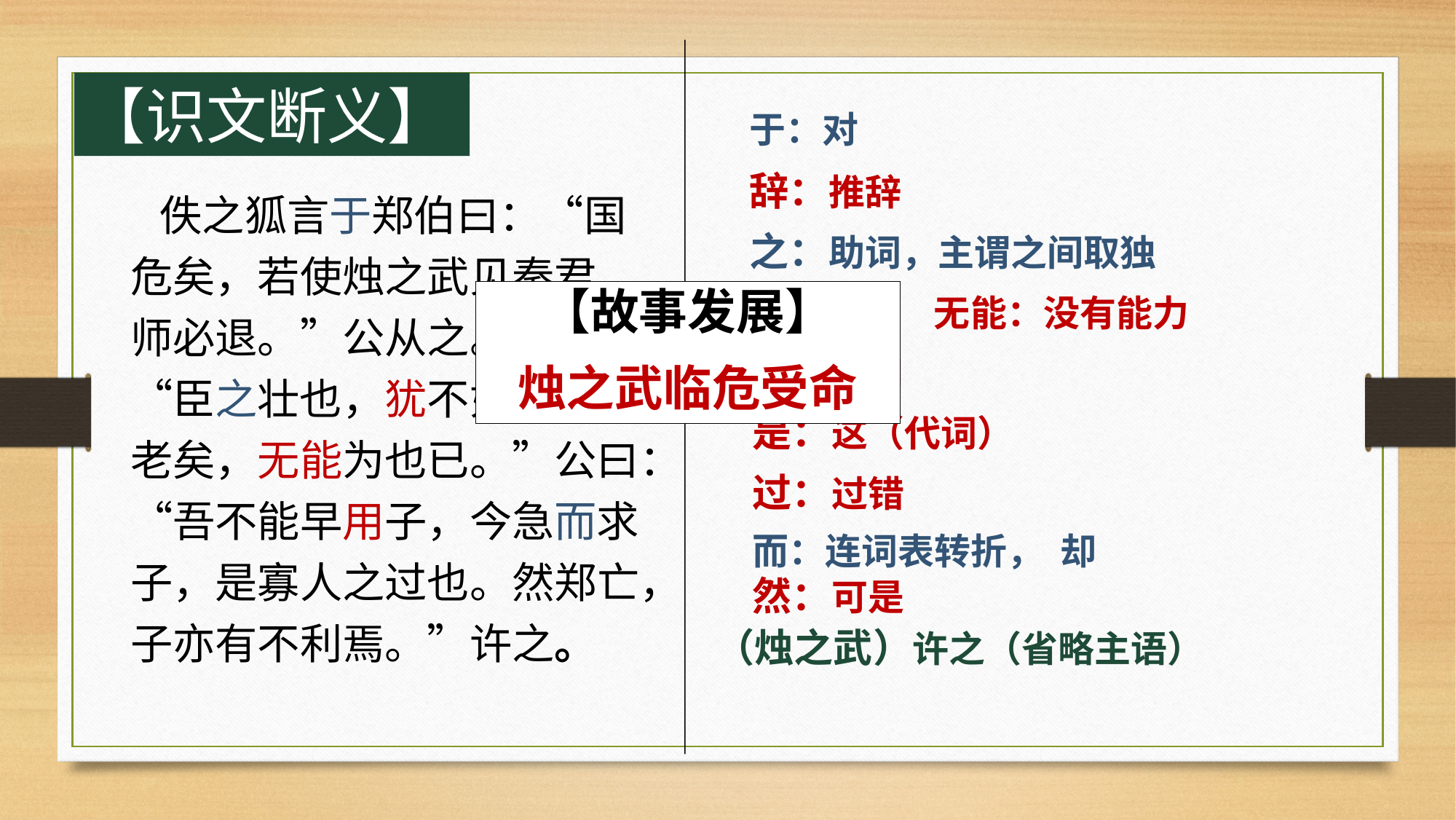

【识文断义】
于：对
辞：推辞
  佚之狐言于郑伯曰：“国危矣，若使烛之武见秦君，师必退。”公从之。辞曰：“臣之壮也，犹不如人；今老矣，无能为也已。”公曰：“吾不能早用子，今急而求子，是寡人之过也。然郑亡，子亦有不利焉。”许之。
之：助词，主谓之间取独
犹：尚且    无能：没有能力
【故事发展】
烛之武临危受命
用：重用
是：这（代词）
过：过错
而：连词表转折，  却
然：可是
（烛之武）许之（省略主语）